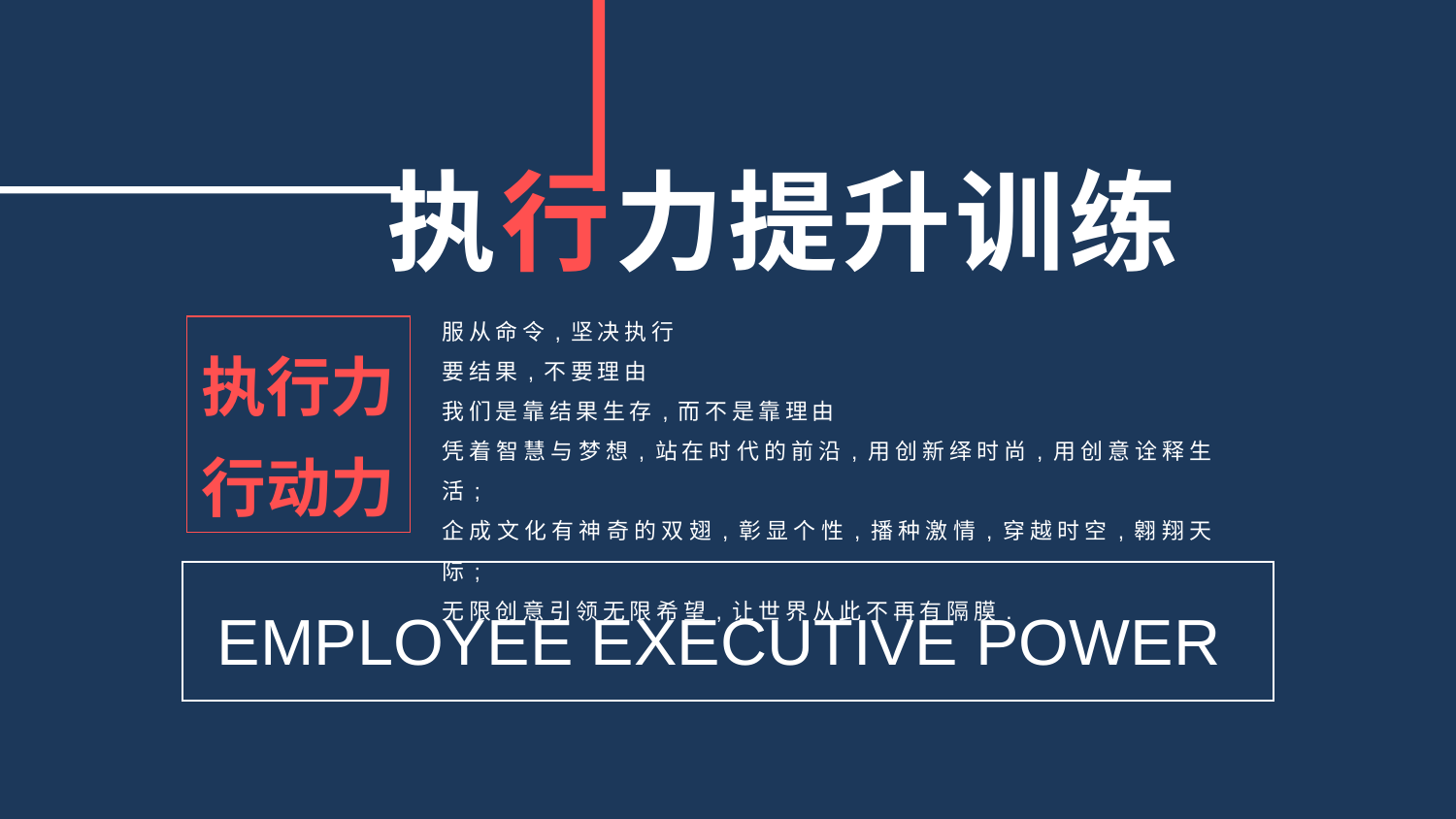

执行力提升训练
服从命令,坚决执行
要结果,不要理由
我们是靠结果生存,而不是靠理由
凭着智慧与梦想,站在时代的前沿,用创新绎时尚,用创意诠释生活;
企成文化有神奇的双翅,彰显个性,播种激情,穿越时空,翱翔天际;
无限创意引领无限希望,让世界从此不再有隔膜.
执行力
行动力

EMPLOYEE EXECUTIVE POWER